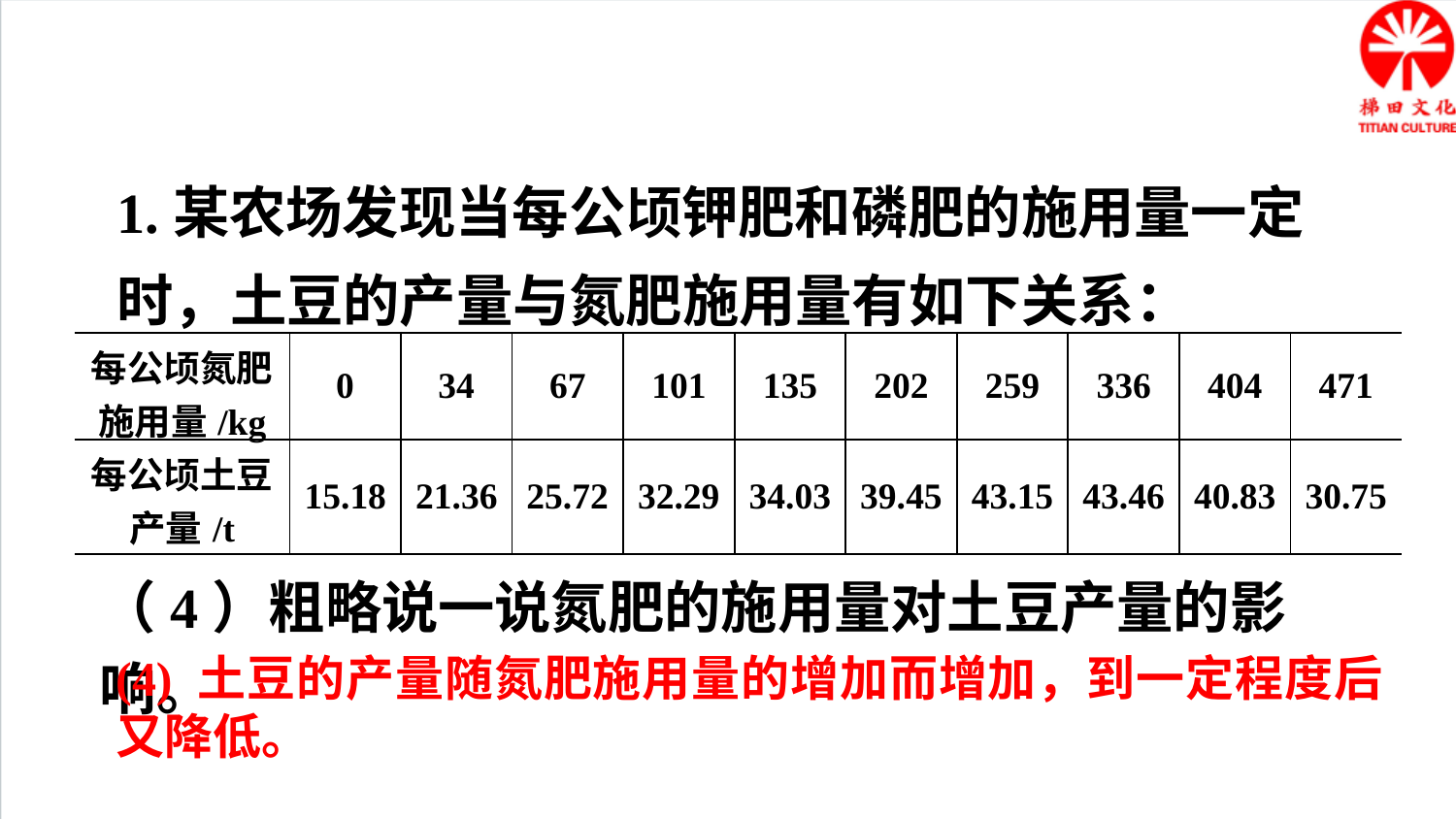

1.某农场发现当每公顷钾肥和磷肥的施用量一定时，土豆的产量与氮肥施用量有如下关系：
| 每公顷氮肥施用量/kg | 0 | 34 | 67 | 101 | 135 | 202 | 259 | 336 | 404 | 471 |
| --- | --- | --- | --- | --- | --- | --- | --- | --- | --- | --- |
| 每公顷土豆产量/t | 15.18 | 21.36 | 25.72 | 32.29 | 34.03 | 39.45 | 43.15 | 43.46 | 40.83 | 30.75 |
（4）粗略说一说氮肥的施用量对土豆产量的影响。
(4) 土豆的产量随氮肥施用量的增加而增加，到一定程度后又降低。